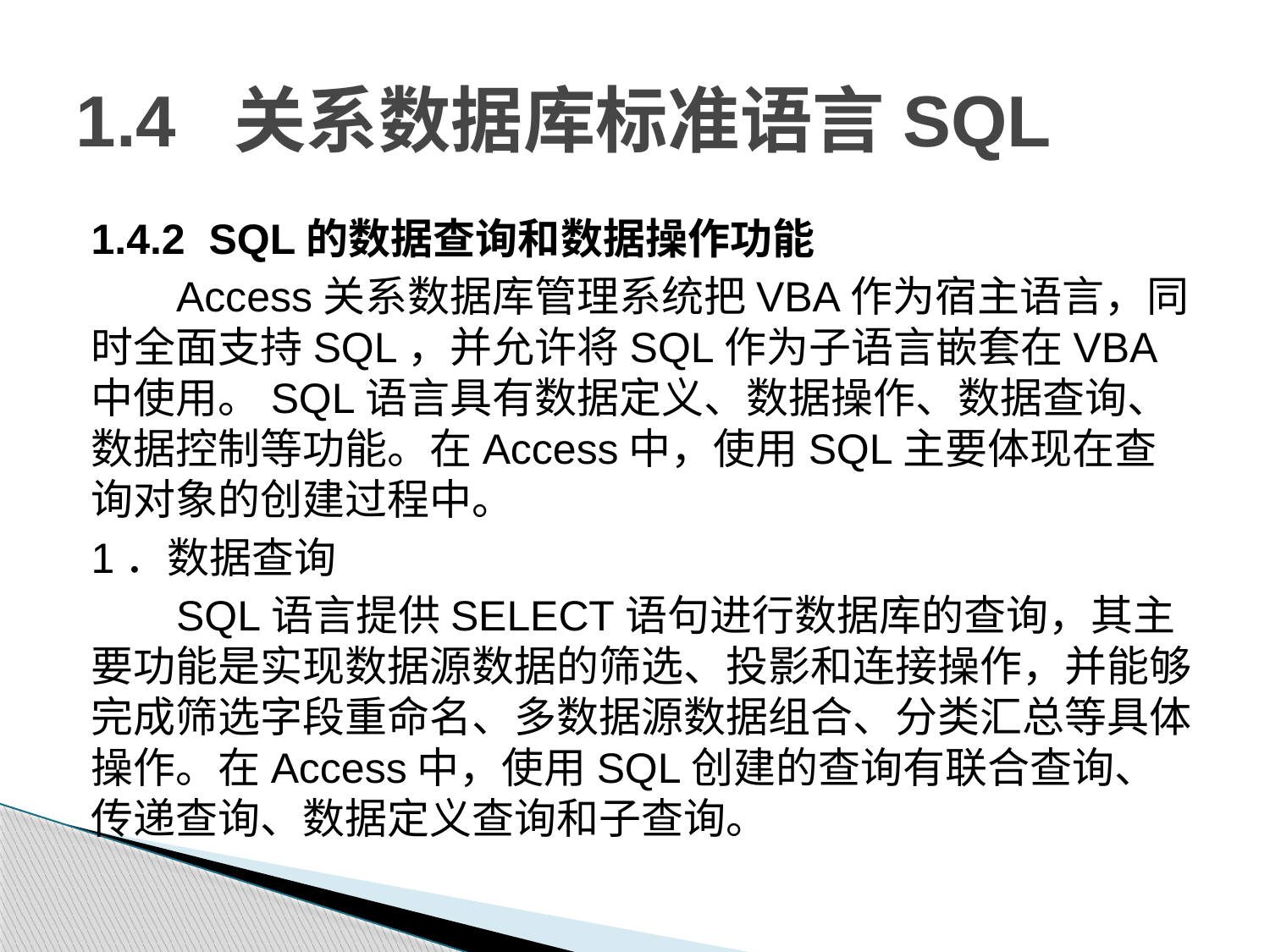

# 1.4  关系数据库标准语言SQL
1.4.2  SQL的数据查询和数据操作功能
Access关系数据库管理系统把VBA作为宿主语言，同时全面支持SQL，并允许将SQL作为子语言嵌套在VBA中使用。SQL语言具有数据定义、数据操作、数据查询、数据控制等功能。在Access中，使用SQL主要体现在查询对象的创建过程中。
1．数据查询
SQL语言提供SELECT语句进行数据库的查询，其主要功能是实现数据源数据的筛选、投影和连接操作，并能够完成筛选字段重命名、多数据源数据组合、分类汇总等具体操作。在Access中，使用SQL创建的查询有联合查询、传递查询、数据定义查询和子查询。